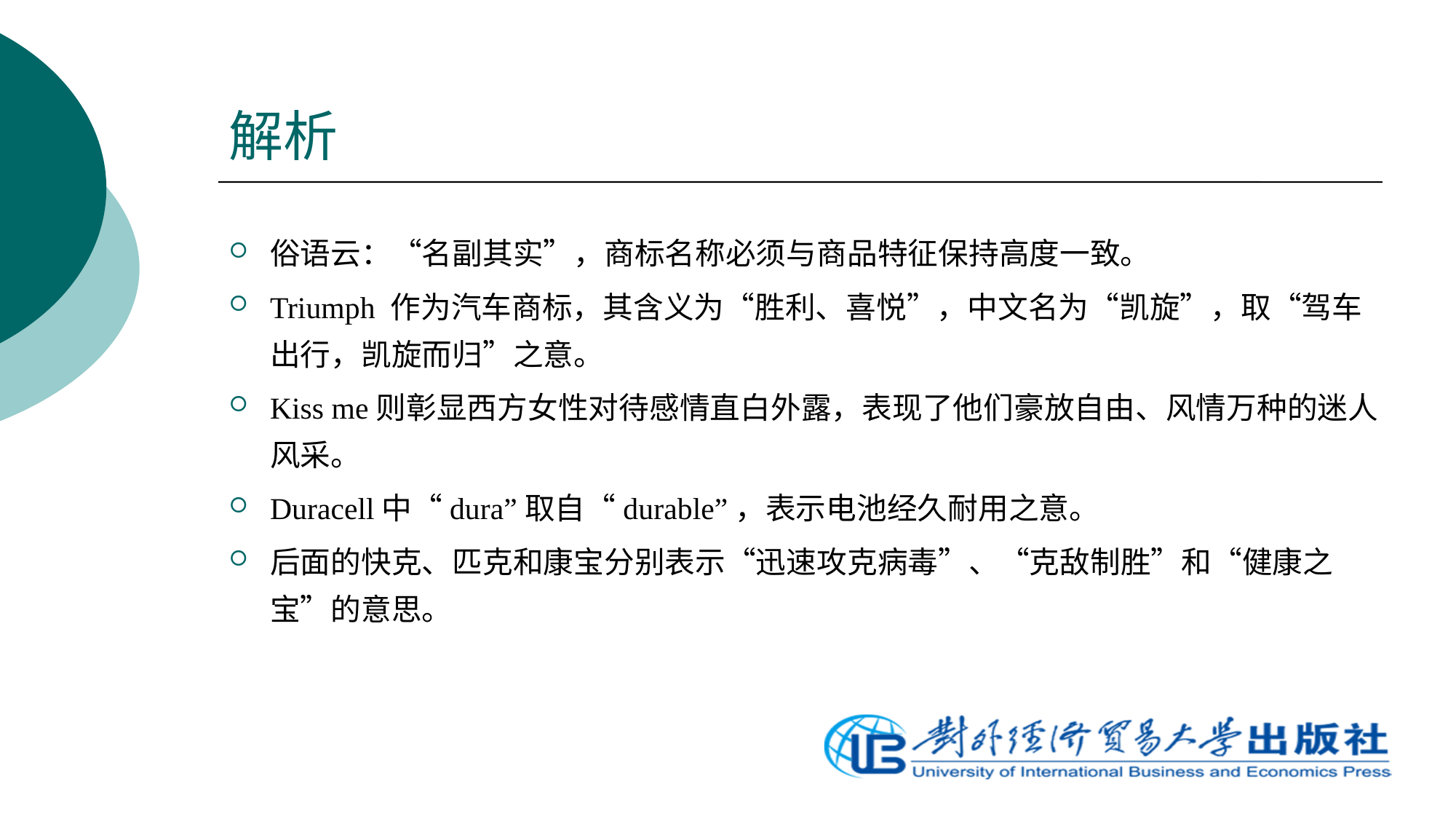

# 解析
俗语云：“名副其实”，商标名称必须与商品特征保持高度一致。
Triumph 作为汽车商标，其含义为“胜利、喜悦”，中文名为“凯旋”，取“驾车出行，凯旋而归”之意。
Kiss me则彰显西方女性对待感情直白外露，表现了他们豪放自由、风情万种的迷人风采。
Duracell中“dura”取自“durable”，表示电池经久耐用之意。
后面的快克、匹克和康宝分别表示“迅速攻克病毒”、“克敌制胜”和“健康之宝”的意思。